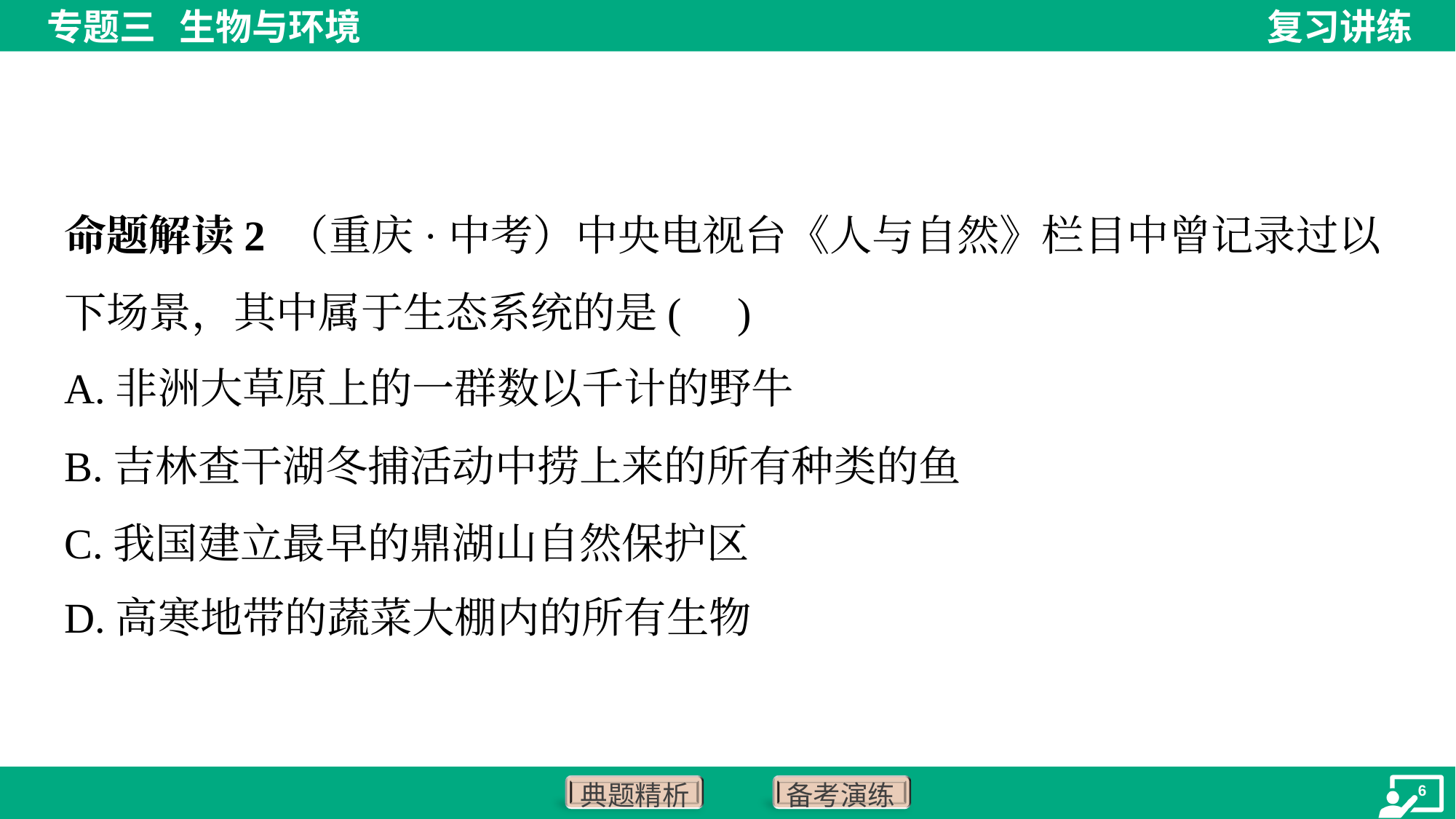

命题解读2 （重庆·中考）中央电视台《人与自然》栏目中曾记录过以下场景，其中属于生态系统的是(     )
A.非洲大草原上的一群数以千计的野牛
B.吉林查干湖冬捕活动中捞上来的所有种类的鱼
C.我国建立最早的鼎湖山自然保护区
D.高寒地带的蔬菜大棚内的所有生物